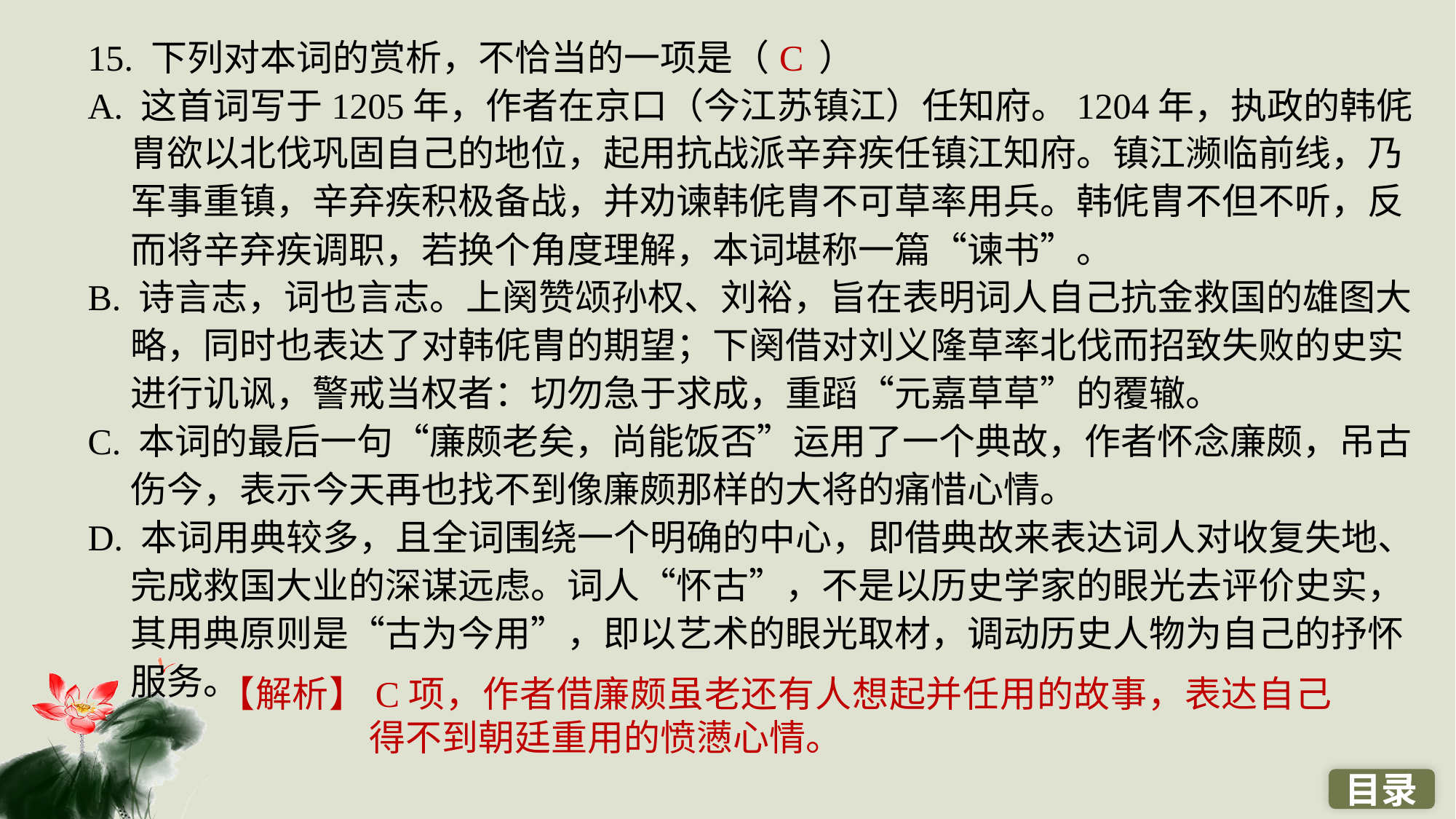

15. 下列对本词的赏析，不恰当的一项是（      ）
A. 这首词写于1205年，作者在京口（今江苏镇江）任知府。1204年，执政的韩侂胄欲以北伐巩固自己的地位，起用抗战派辛弃疾任镇江知府。镇江濒临前线，乃军事重镇，辛弃疾积极备战，并劝谏韩侂胄不可草率用兵。韩侂胄不但不听，反而将辛弃疾调职，若换个角度理解，本词堪称一篇“谏书”。
B. 诗言志，词也言志。上阕赞颂孙权、刘裕，旨在表明词人自己抗金救国的雄图大略，同时也表达了对韩侂胄的期望；下阕借对刘义隆草率北伐而招致失败的史实进行讥讽，警戒当权者：切勿急于求成，重蹈“元嘉草草”的覆辙。
C. 本词的最后一句“廉颇老矣，尚能饭否”运用了一个典故，作者怀念廉颇，吊古伤今，表示今天再也找不到像廉颇那样的大将的痛惜心情。
D. 本词用典较多，且全词围绕一个明确的中心，即借典故来表达词人对收复失地、完成救国大业的深谋远虑。词人“怀古”，不是以历史学家的眼光去评价史实，其用典原则是“古为今用”，即以艺术的眼光取材，调动历史人物为自己的抒怀服务。
C
【解析】C项，作者借廉颇虽老还有人想起并任用的故事，表达自己得不到朝廷重用的愤懑心情。